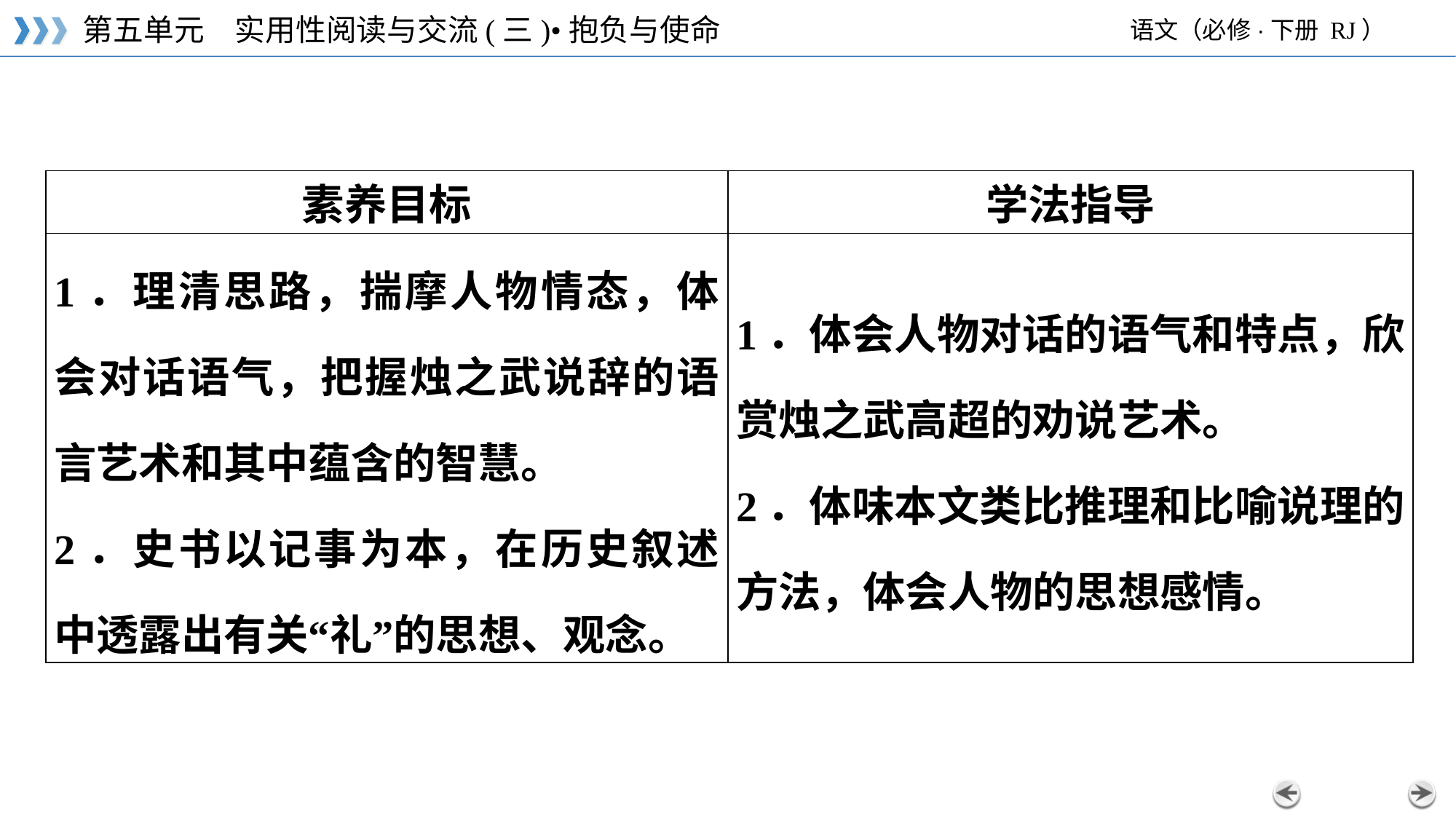

| 素养目标 | 学法指导 |
| --- | --- |
| 1．理清思路，揣摩人物情态，体会对话语气，把握烛之武说辞的语言艺术和其中蕴含的智慧。 2．史书以记事为本，在历史叙述中透露出有关“礼”的思想、观念。 | 1．体会人物对话的语气和特点，欣赏烛之武高超的劝说艺术。 2．体味本文类比推理和比喻说理的方法，体会人物的思想感情。 |